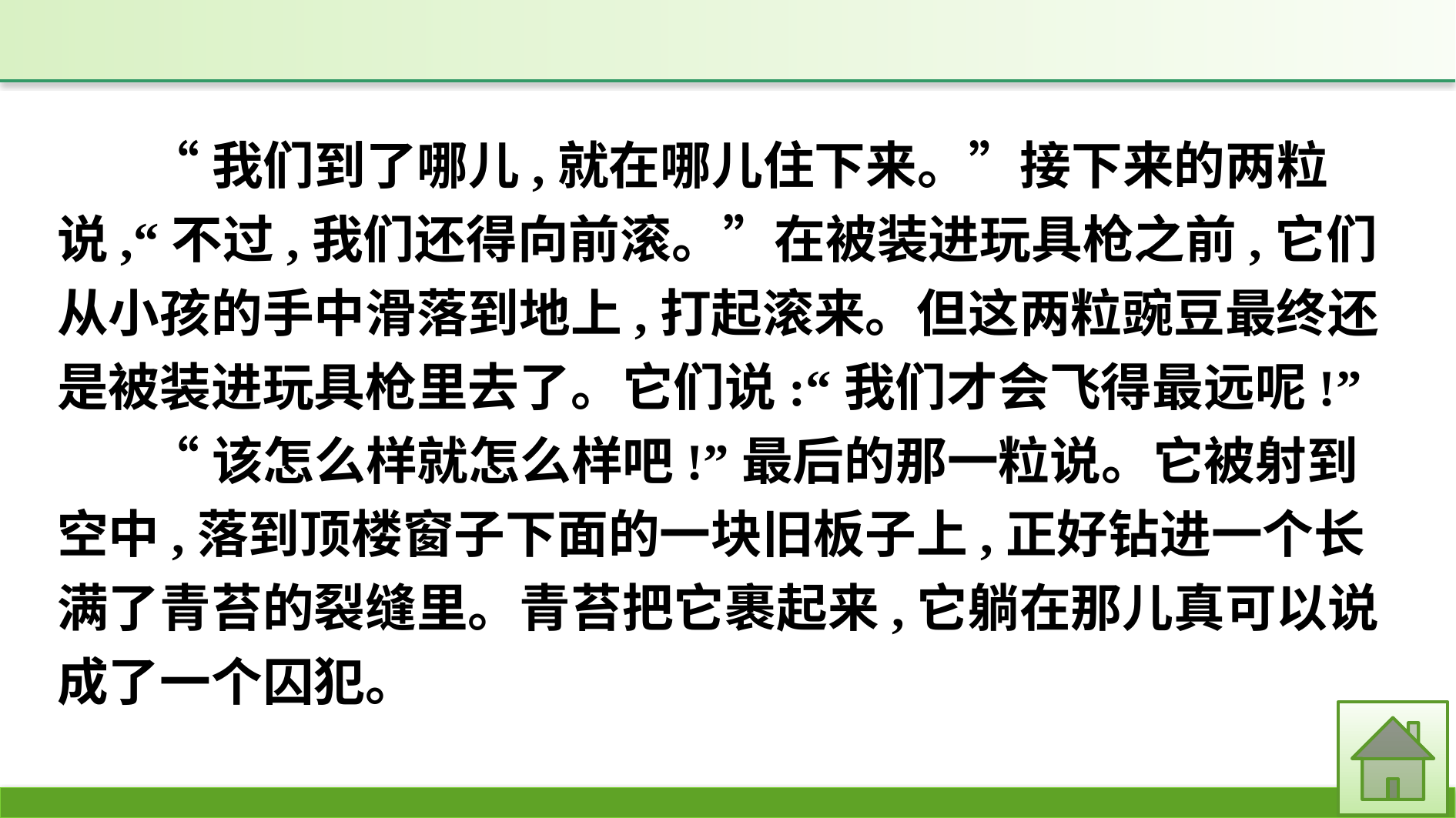

“我们到了哪儿,就在哪儿住下来。”接下来的两粒说,“不过,我们还得向前滚。”在被装进玩具枪之前,它们从小孩的手中滑落到地上,打起滚来。但这两粒豌豆最终还是被装进玩具枪里去了。它们说:“我们才会飞得最远呢!”
“该怎么样就怎么样吧!”最后的那一粒说。它被射到空中,落到顶楼窗子下面的一块旧板子上,正好钻进一个长满了青苔的裂缝里。青苔把它裹起来,它躺在那儿真可以说成了一个囚犯。